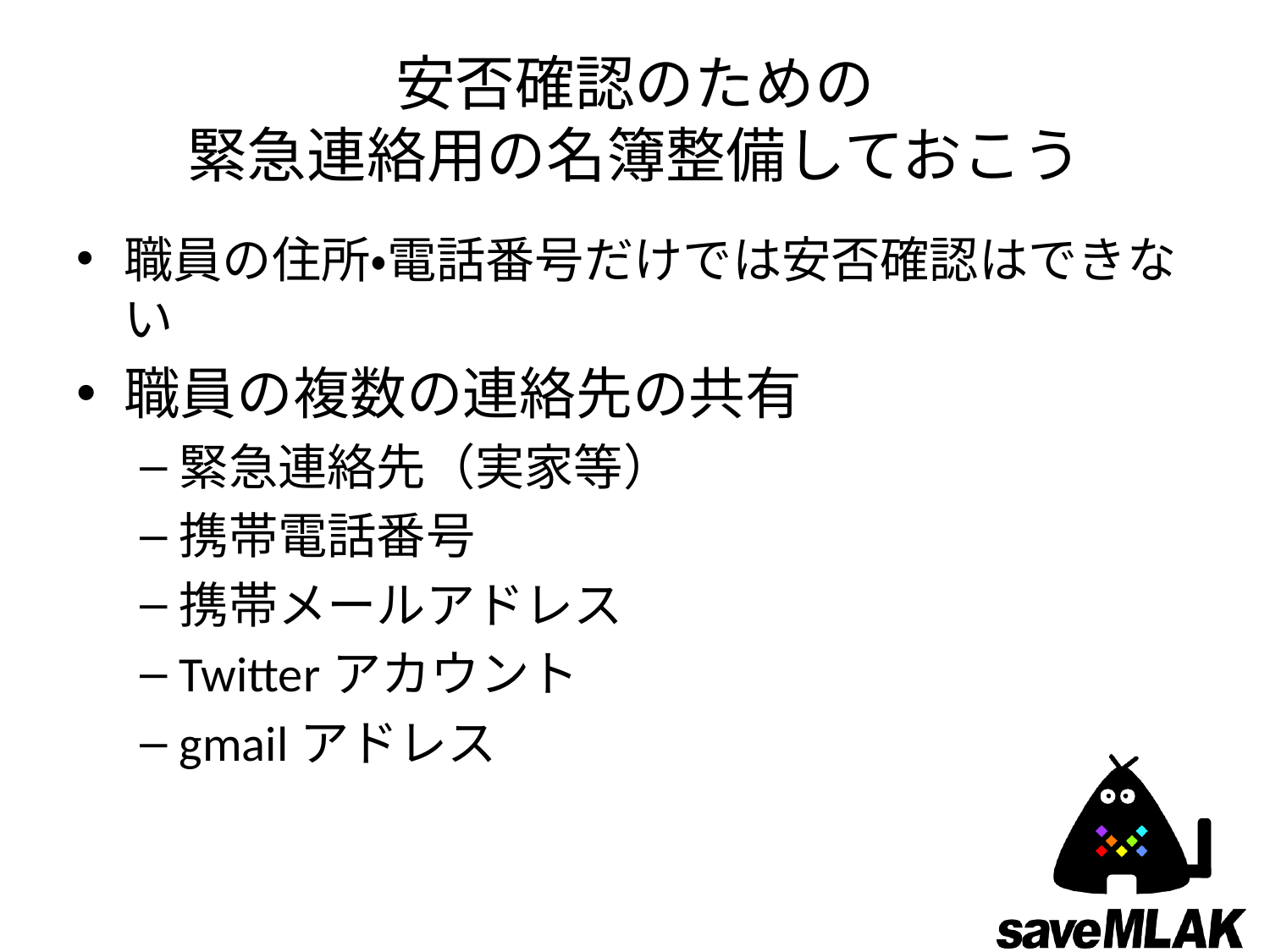

# 安否確認のための 緊急連絡用の名簿整備しておこう
職員の住所・電話番号だけでは安否確認はできない
職員の複数の連絡先の共有
緊急連絡先（実家等）
携帯電話番号
携帯メールアドレス
Twitterアカウント
gmailアドレス